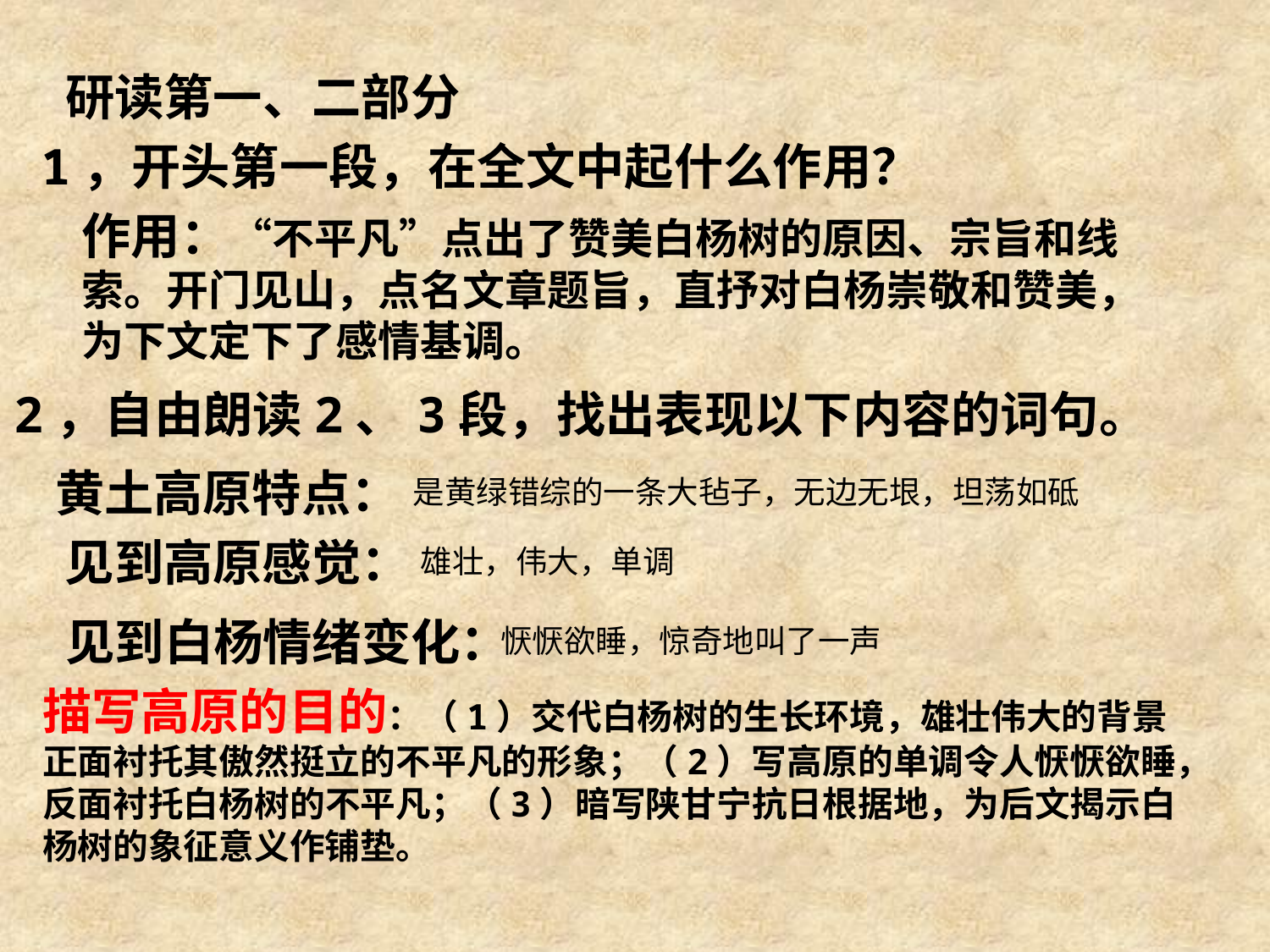

研读第一、二部分
1，开头第一段，在全文中起什么作用？
作用：“不平凡”点出了赞美白杨树的原因、宗旨和线索。开门见山，点名文章题旨，直抒对白杨崇敬和赞美，为下文定下了感情基调。
2，自由朗读2、3段，找出表现以下内容的词句。
黄土高原特点：
是黄绿错综的一条大毡子，无边无垠，坦荡如砥
见到高原感觉：
雄壮，伟大，单调
见到白杨情绪变化：
恹恹欲睡，惊奇地叫了一声
描写高原的目的：（1）交代白杨树的生长环境，雄壮伟大的背景正面衬托其傲然挺立的不平凡的形象；（2）写高原的单调令人恹恹欲睡，反面衬托白杨树的不平凡；（3）暗写陕甘宁抗日根据地，为后文揭示白杨树的象征意义作铺垫。